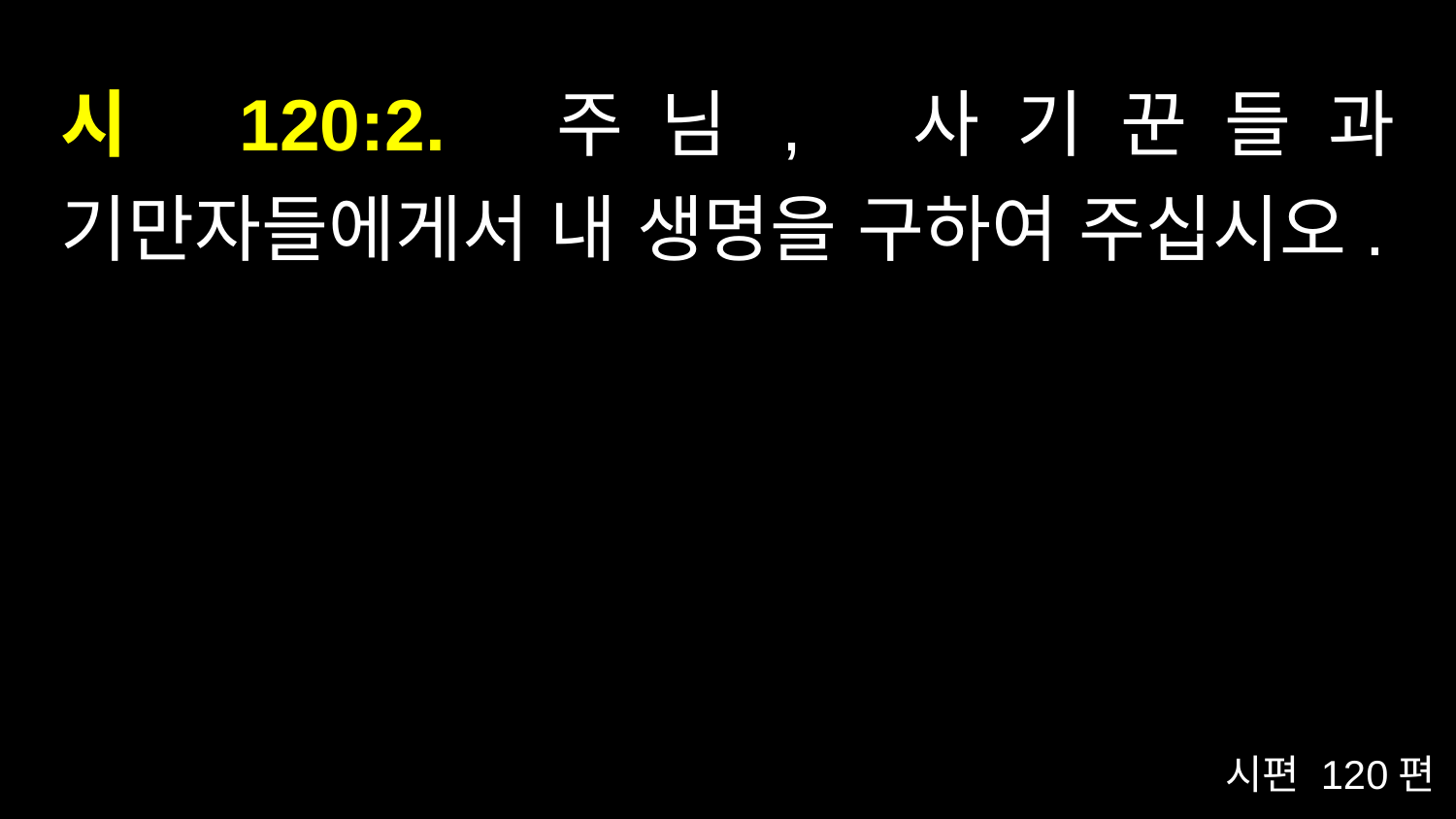

# 시 120:2. 주님, 사기꾼들과 기만자들에게서 내 생명을 구하여 주십시오.
시편 120편